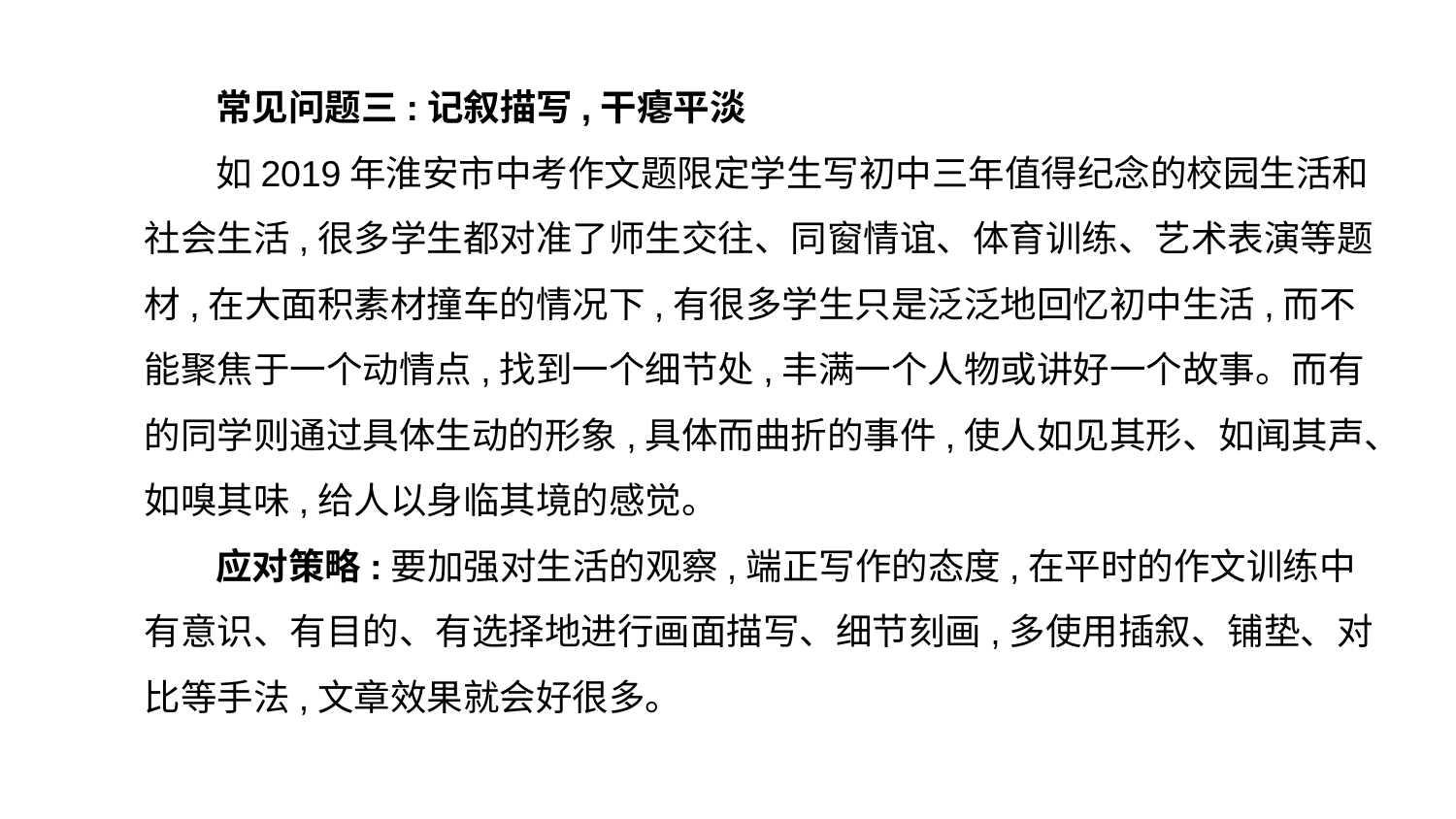

常见问题三:记叙描写,干瘪平淡
如2019年淮安市中考作文题限定学生写初中三年值得纪念的校园生活和社会生活,很多学生都对准了师生交往、同窗情谊、体育训练、艺术表演等题材,在大面积素材撞车的情况下,有很多学生只是泛泛地回忆初中生活,而不能聚焦于一个动情点,找到一个细节处,丰满一个人物或讲好一个故事。而有的同学则通过具体生动的形象,具体而曲折的事件,使人如见其形、如闻其声、如嗅其味,给人以身临其境的感觉。
应对策略:要加强对生活的观察,端正写作的态度,在平时的作文训练中有意识、有目的、有选择地进行画面描写、细节刻画,多使用插叙、铺垫、对比等手法,文章效果就会好很多。